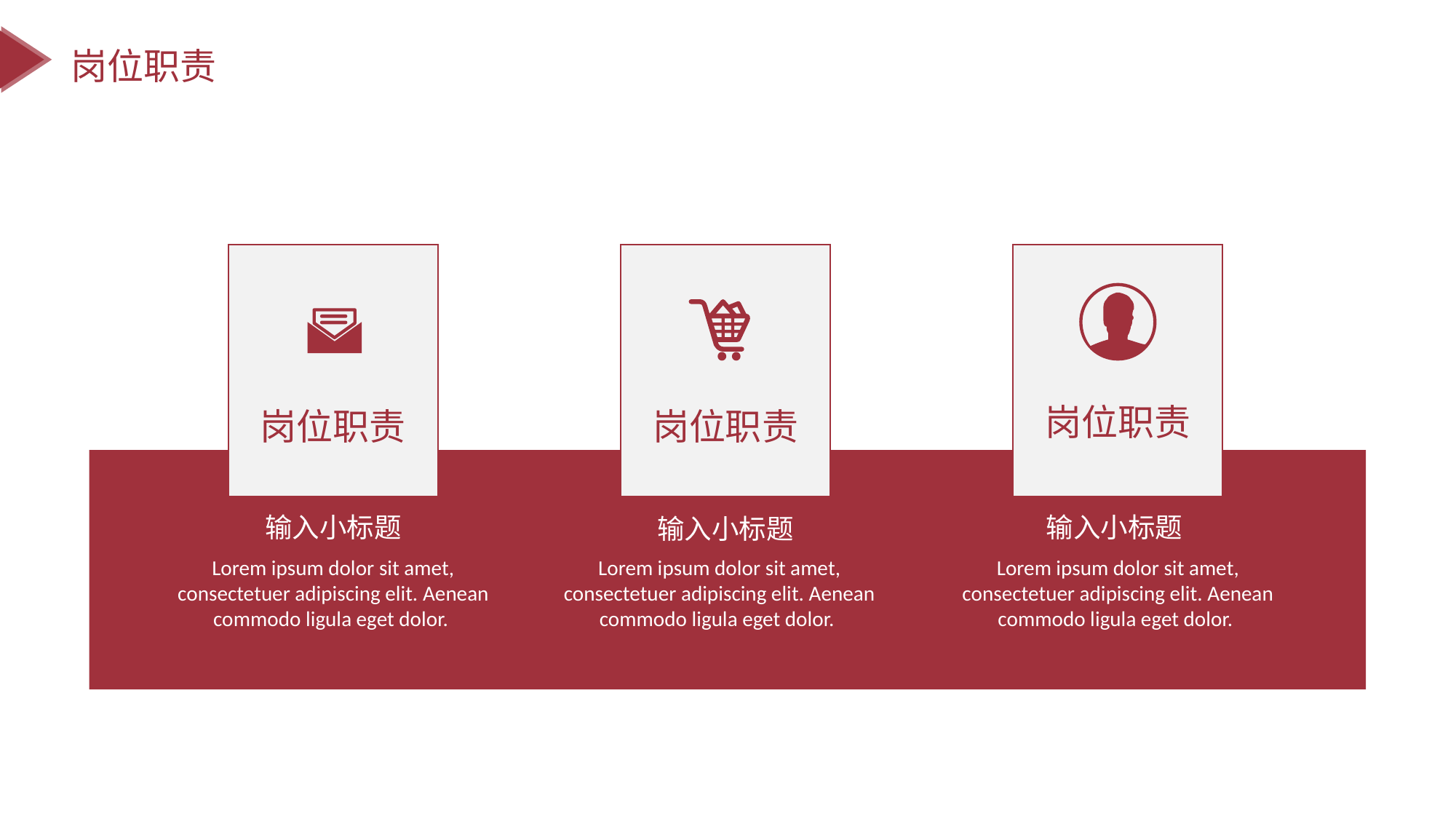

岗位职责

岗位职责
岗位职责
岗位职责

输入小标题
输入小标题
输入小标题
Lorem ipsum dolor sit amet, consectetuer adipiscing elit. Aenean commodo ligula eget dolor.
Lorem ipsum dolor sit amet, consectetuer adipiscing elit. Aenean commodo ligula eget dolor.
Lorem ipsum dolor sit amet, consectetuer adipiscing elit. Aenean commodo ligula eget dolor.